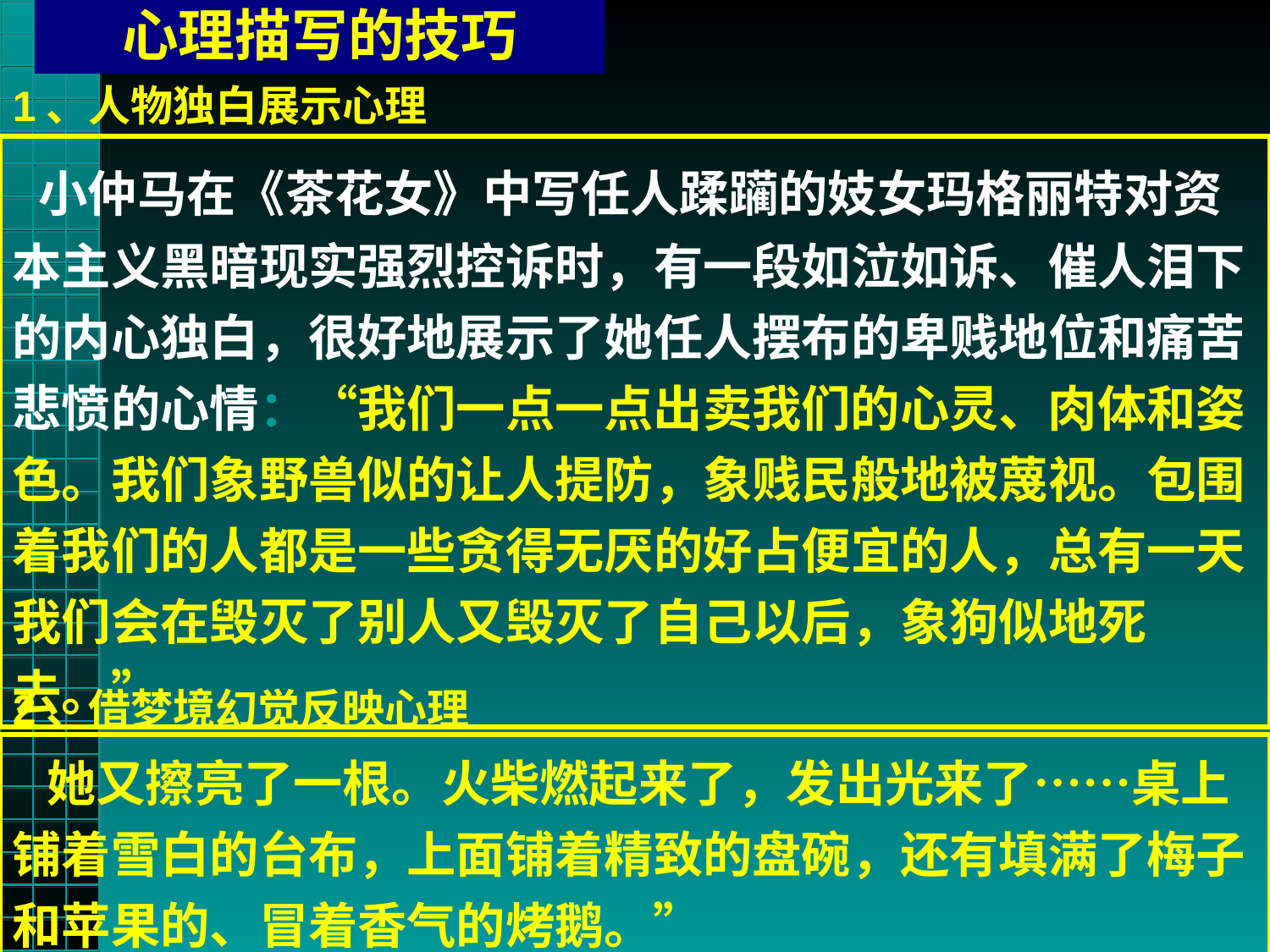

心理描写的技巧
1、人物独白展示心理
 小仲马在《茶花女》中写任人蹂躏的妓女玛格丽特对资本主义黑暗现实强烈控诉时，有一段如泣如诉、催人泪下的内心独白，很好地展示了她任人摆布的卑贱地位和痛苦悲愤的心情：“我们一点一点出卖我们的心灵、肉体和姿色。我们象野兽似的让人提防，象贱民般地被蔑视。包围着我们的人都是一些贪得无厌的好占便宜的人，总有一天我们会在毁灭了别人又毁灭了自己以后，象狗似地死去。”
2、借梦境幻觉反映心理
  她又擦亮了一根。火柴燃起来了，发出光来了……桌上铺着雪白的台布，上面铺着精致的盘碗，还有填满了梅子和苹果的、冒着香气的烤鹅。”